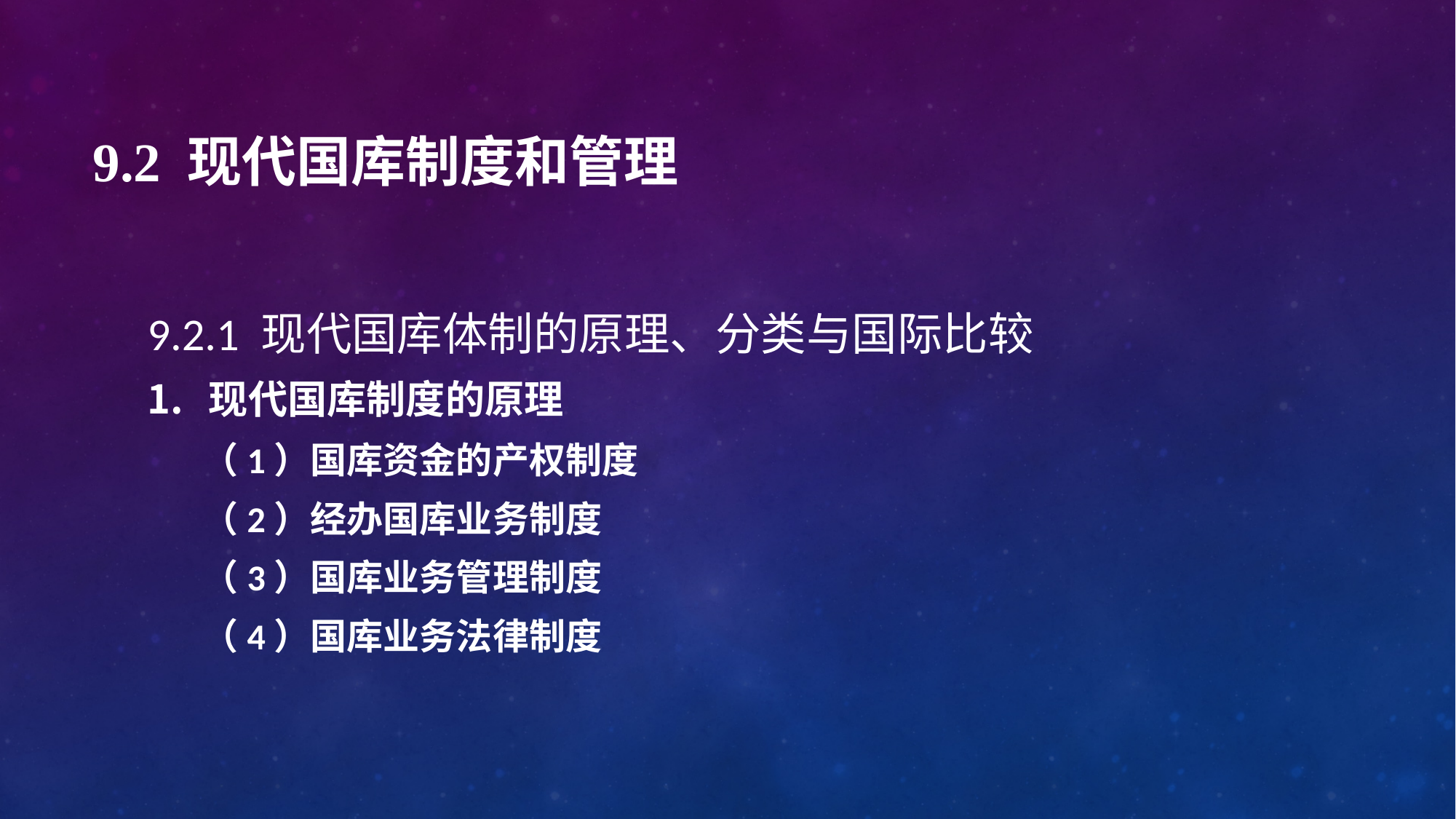

# 9.2 现代国库制度和管理
9.2.1 现代国库体制的原理、分类与国际比较
现代国库制度的原理
（1）国库资金的产权制度
（2）经办国库业务制度
（3）国库业务管理制度
（4）国库业务法律制度